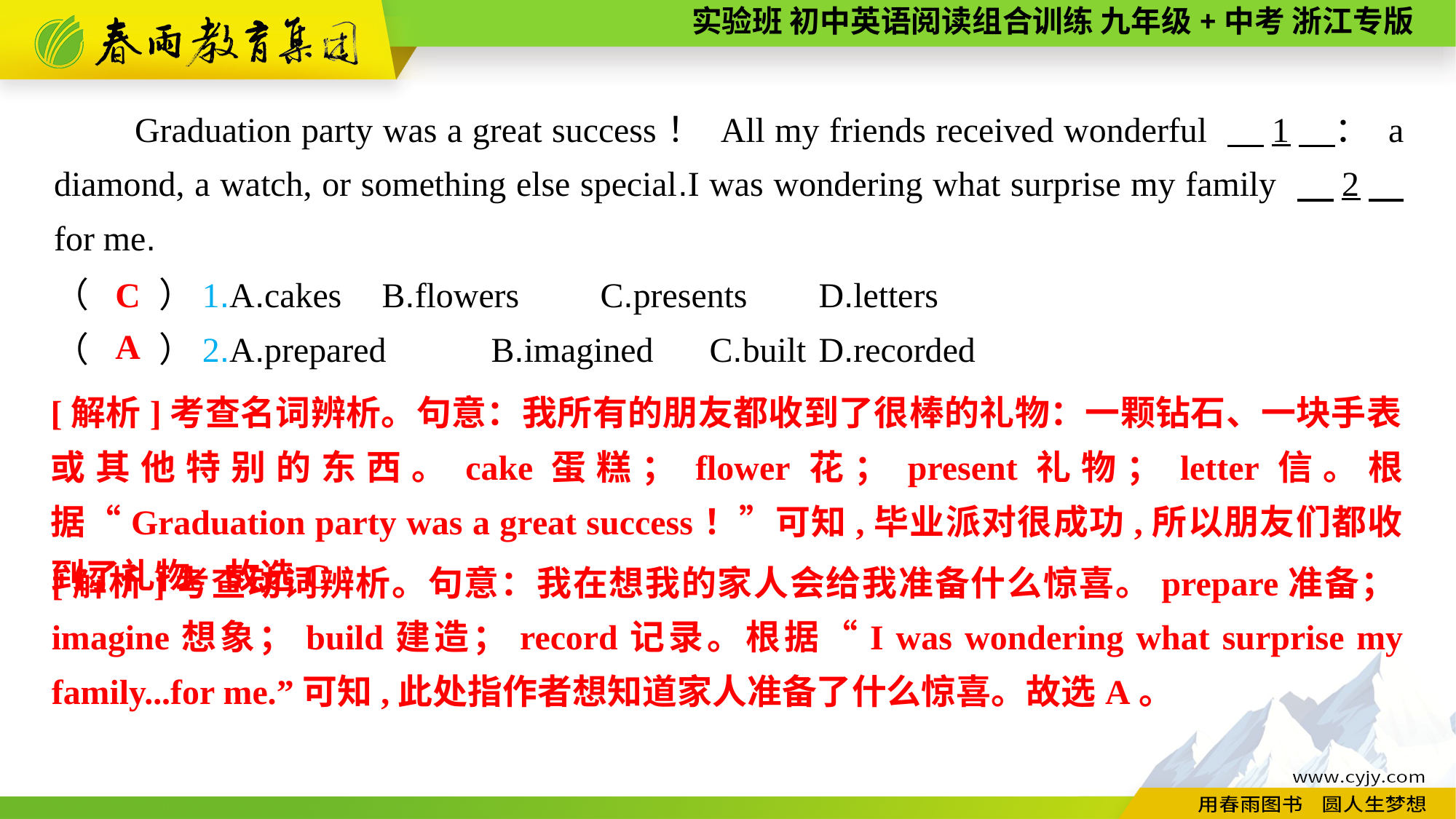

Graduation party was a great success！ All my friends received wonderful 　1　： a diamond, a watch, or something else special.I was wondering what surprise my family 　2　 for me.
（　　）1.A.cakes	B.flowers	C.presents	D.letters
（　　）2.A.prepared	B.imagined	C.built	D.recorded
C
A
[解析]考查名词辨析。句意：我所有的朋友都收到了很棒的礼物：一颗钻石、一块手表或其他特别的东西。cake蛋糕；flower花；present礼物；letter信。根据“Graduation party was a great success！”可知,毕业派对很成功,所以朋友们都收到了礼物。故选C。
[解析]考查动词辨析。句意：我在想我的家人会给我准备什么惊喜。prepare准备；imagine想象；build建造；record记录。根据“I was wondering what surprise my family...for me.”可知,此处指作者想知道家人准备了什么惊喜。故选A。